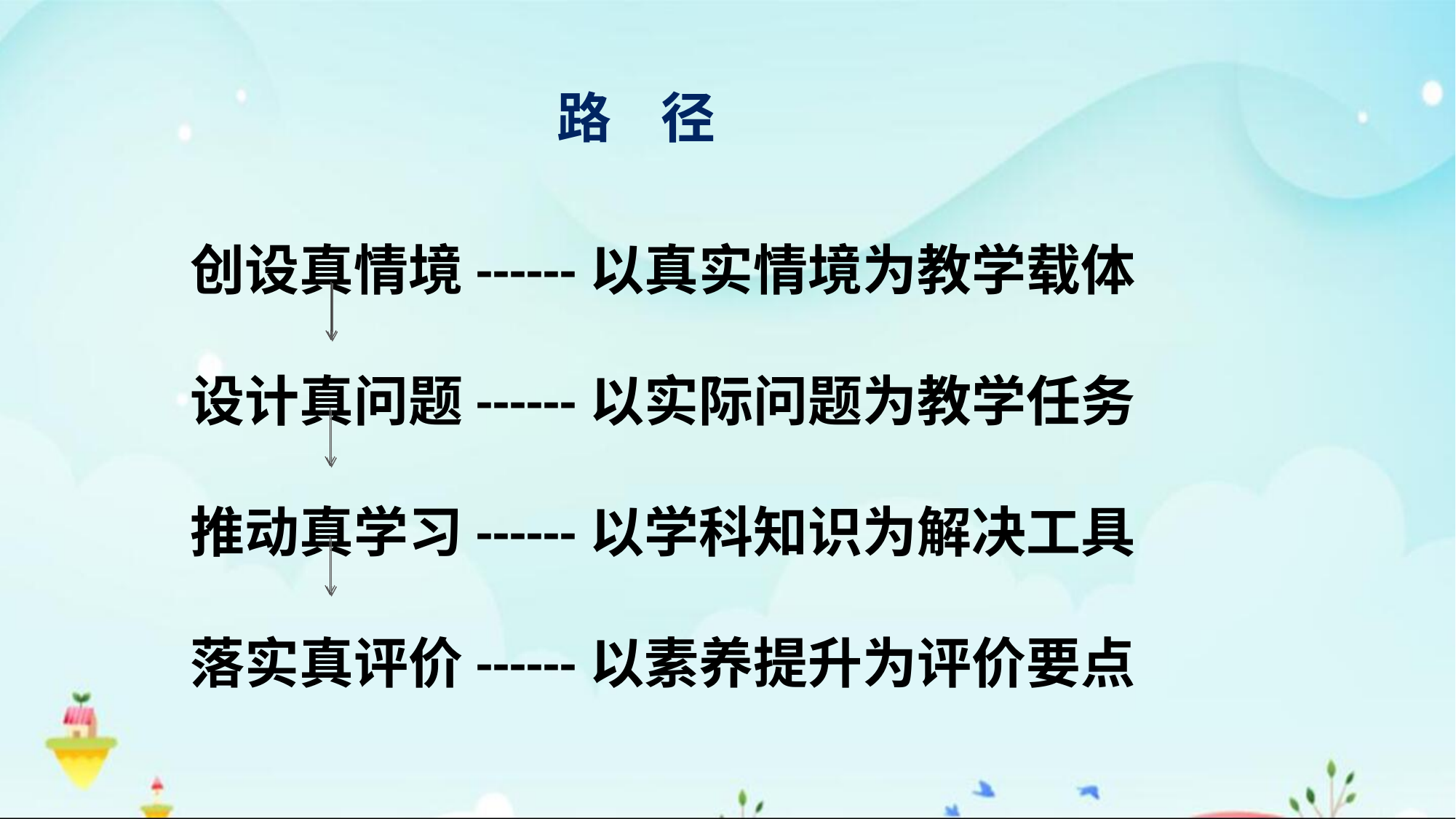

路    径
创设真情境------以真实情境为教学载体
设计真问题------以实际问题为教学任务
推动真学习------以学科知识为解决工具
落实真评价------以素养提升为评价要点